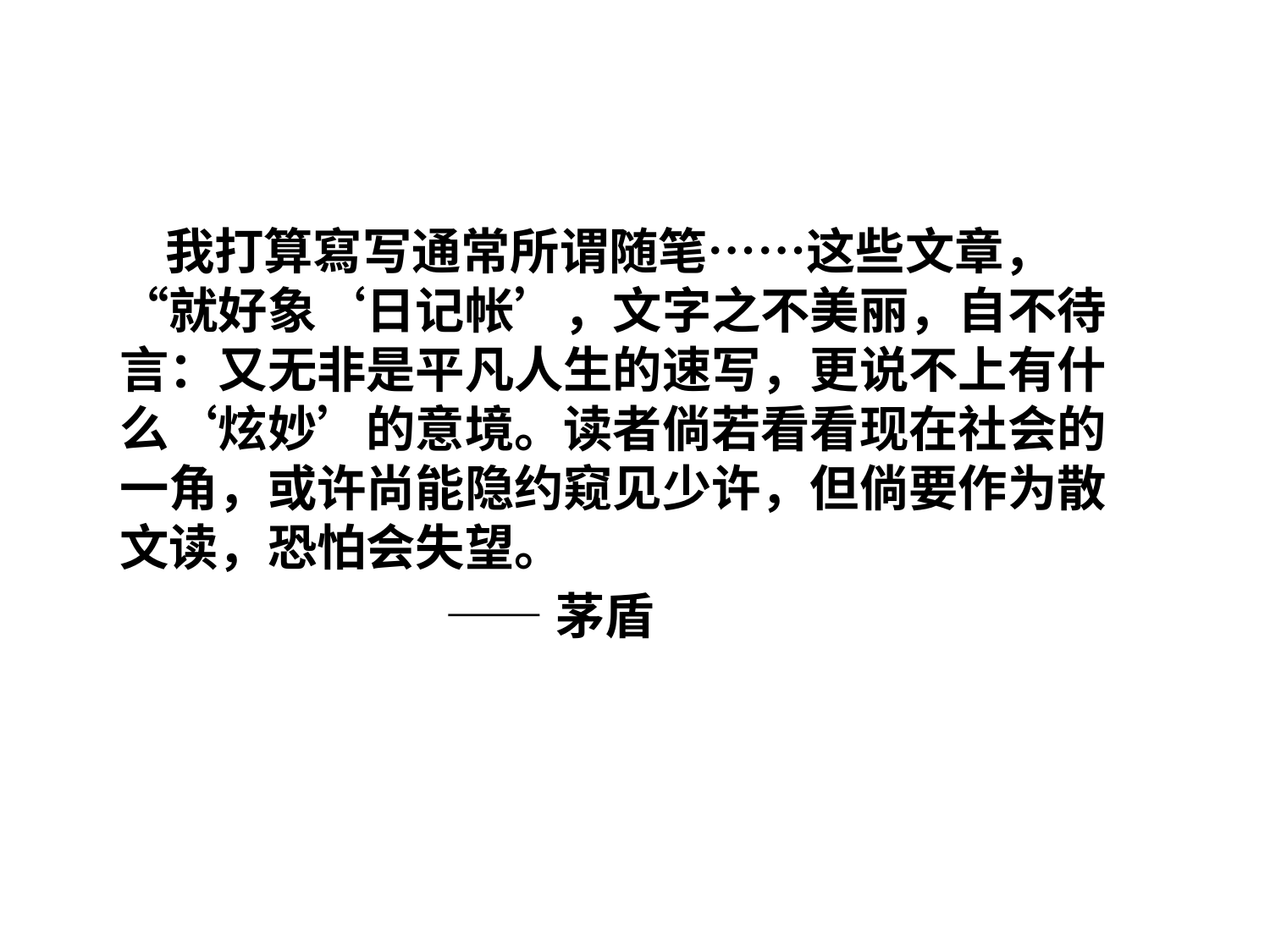

我打算寫写通常所谓随笔……这些文章，“就好象‘日记帐’，文字之不美丽，自不待言：又无非是平凡人生的速写，更说不上有什么‘炫妙’的意境。读者倘若看看现在社会的一角，或许尚能隐约窥见少许，但倘要作为散文读，恐怕会失望。
                             ——茅盾